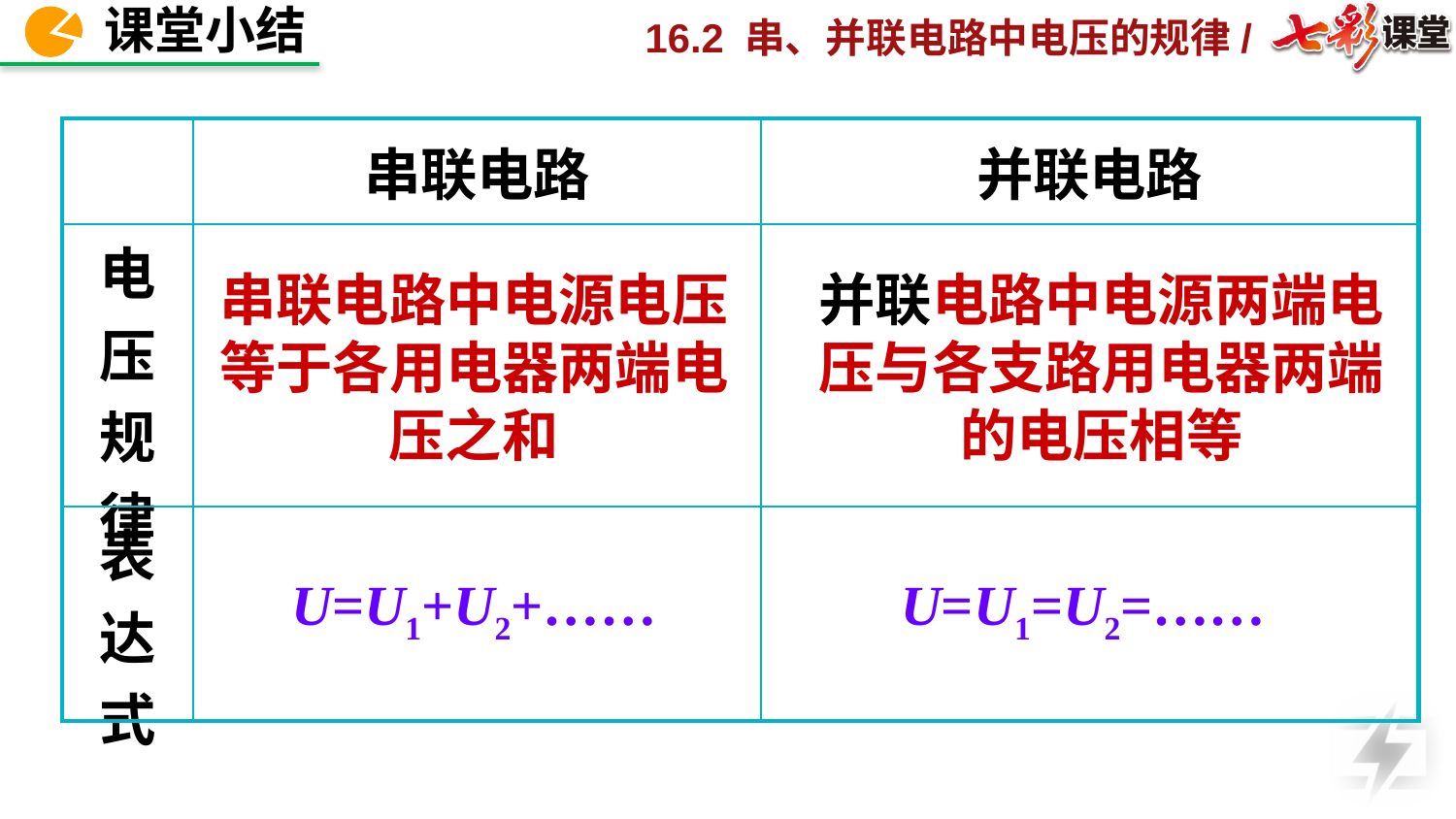

|  | 串联电路 | 并联电路 |
| --- | --- | --- |
| 电压规律 |  |  |
| 表达式 |  |  |
串联电路中电源电压等于各用电器两端电压之和
并联电路中电源两端电压与各支路用电器两端的电压相等
U=U1+U2+……
U=U1=U2=……